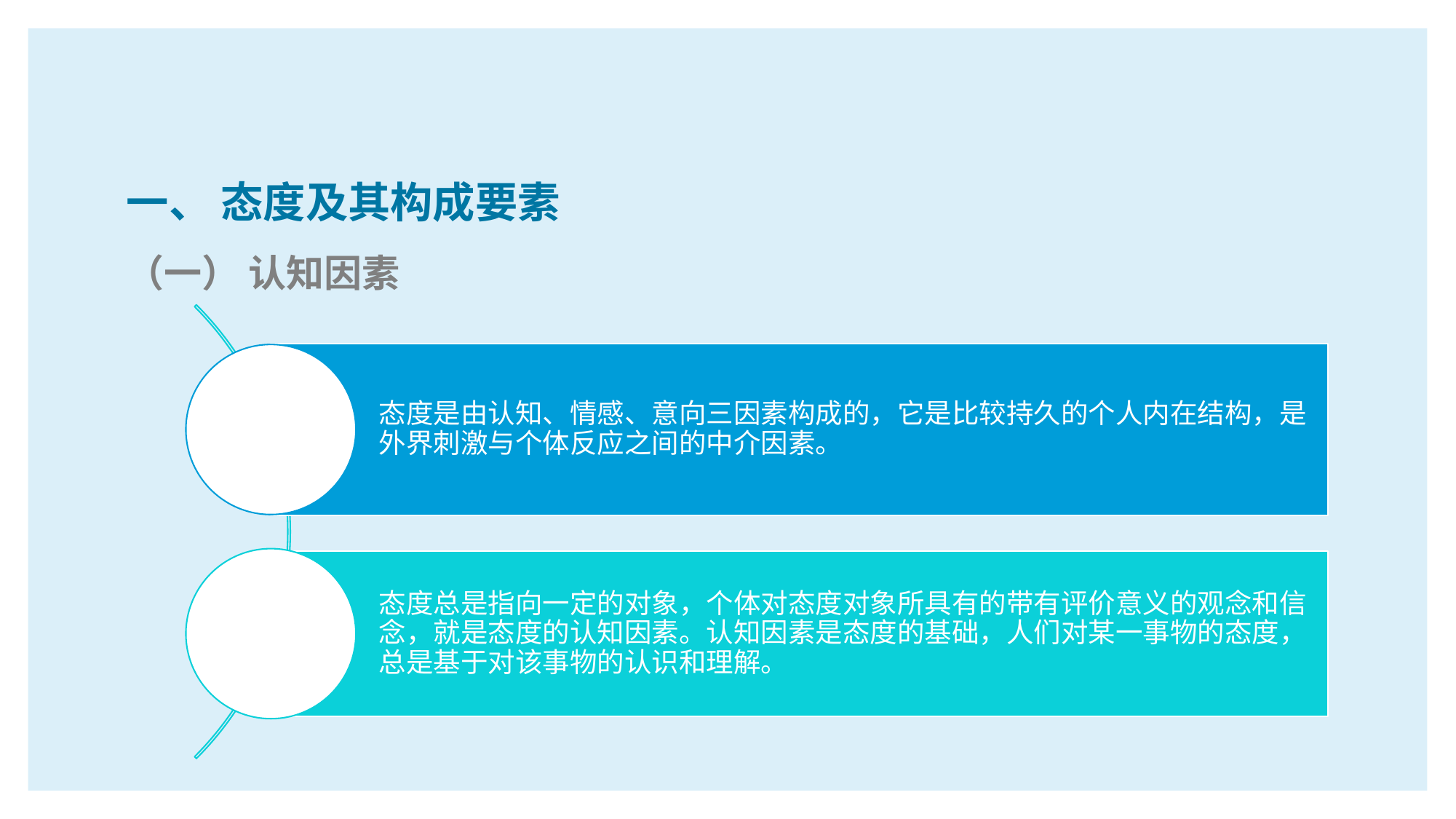

一、 态度及其构成要素
（一） 认知因素
态度是由认知、情感、意向三因素构成的，它是比较持久的个人内在结构，是外界刺激与个体反应之间的中介因素。
态度总是指向一定的对象，个体对态度对象所具有的带有评价意义的观念和信念，就是态度的认知因素。认知因素是态度的基础，人们对某一事物的态度，总是基于对该事物的认识和理解。